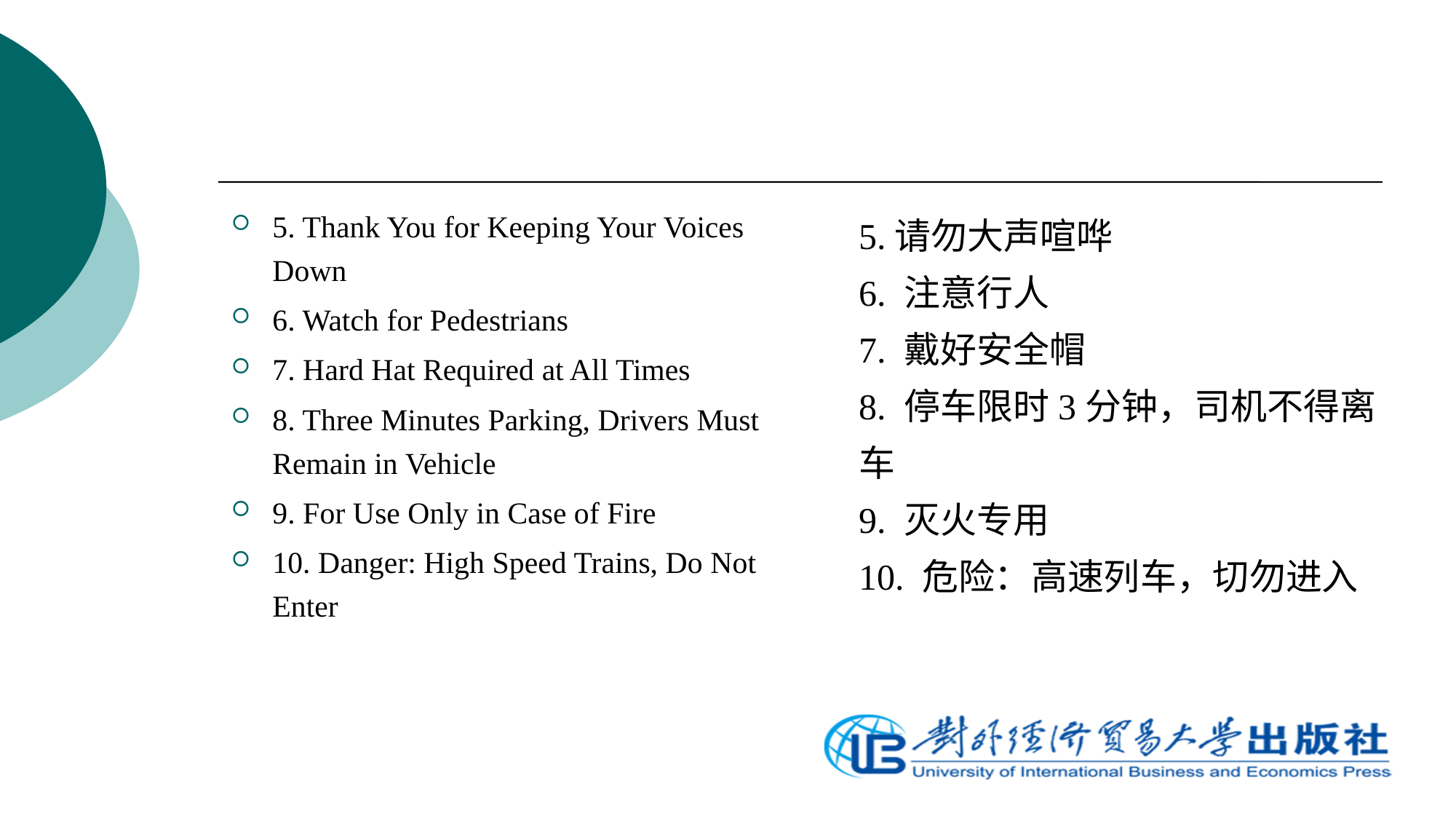

5. Thank You for Keeping Your Voices Down
6. Watch for Pedestrians
7. Hard Hat Required at All Times
8. Three Minutes Parking, Drivers Must Remain in Vehicle
9. For Use Only in Case of Fire
10. Danger: High Speed Trains, Do Not Enter
5.请勿大声喧哗
6. 注意行人
7. 戴好安全帽
8. 停车限时3分钟，司机不得离车
9. 灭火专用
10. 危险：高速列车，切勿进入